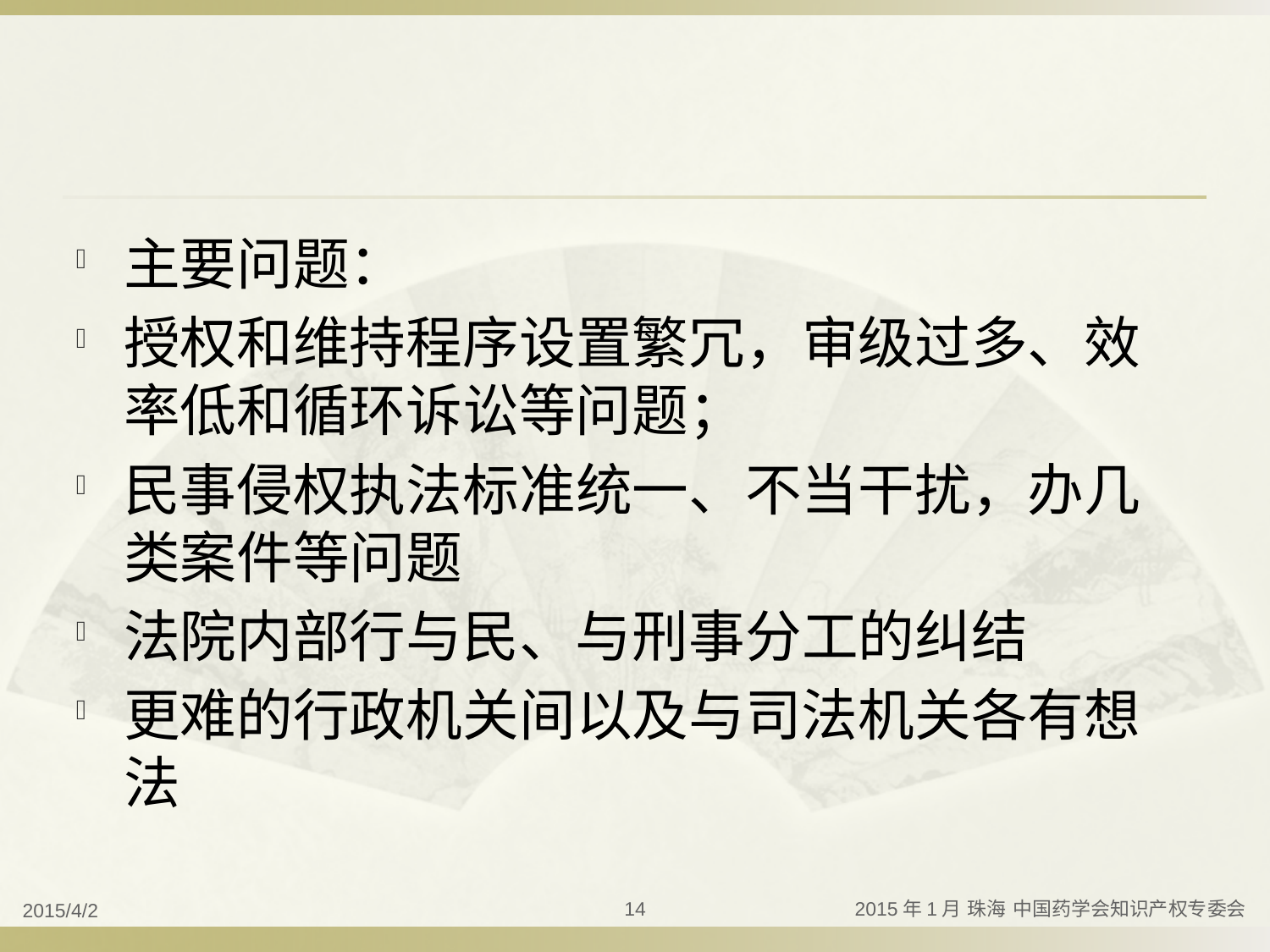

#
主要问题：
授权和维持程序设置繁冗，审级过多、效率低和循环诉讼等问题；
民事侵权执法标准统一、不当干扰，办几类案件等问题
法院内部行与民、与刑事分工的纠结
更难的行政机关间以及与司法机关各有想法
2015/4/2
14
2015年1月 珠海 中国药学会知识产权专委会